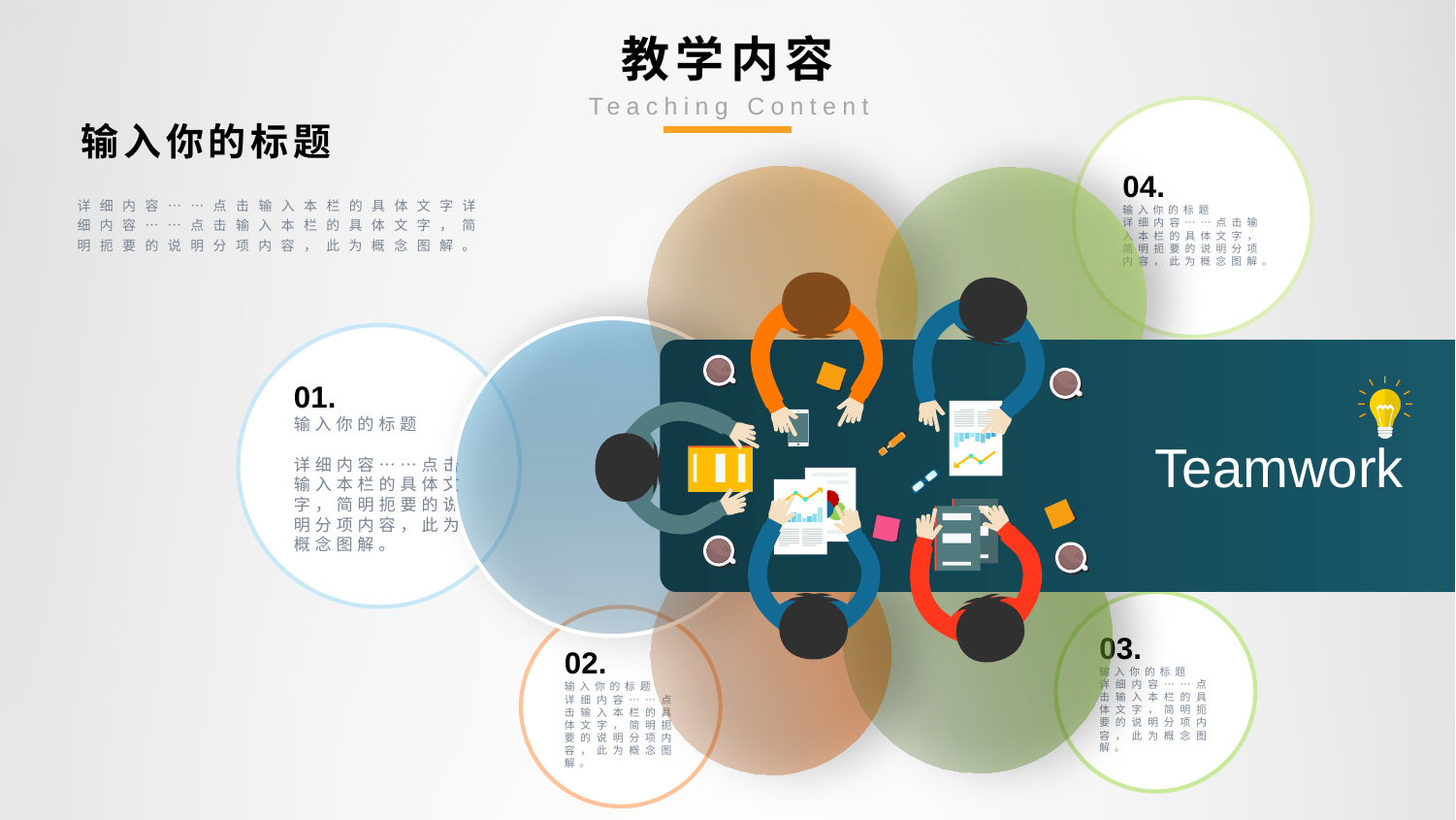

# 教学内容

Teaching Content
04.
输入你的标题
详细内容……点击输入本栏的具体文字，简明扼要的说明分项内容，此为概念图解。
输入你的标题
详细内容……点击输入本栏的具体文字详细内容……点击输入本栏的具体文字，简明扼要的说明分项内容，此为概念图解。

01.
输入你的标题

详细内容……点击输入本栏的具体文字，简明扼要的说明分项内容，此为概念图解。

Teamwork

03.
输入你的标题
详细内容……点击输入本栏的具体文字，简明扼要的说明分项内容，此为概念图解。
02.
输入你的标题
详细内容……点击输入本栏的具体文字，简明扼要的说明分项内容，此为概念图解。